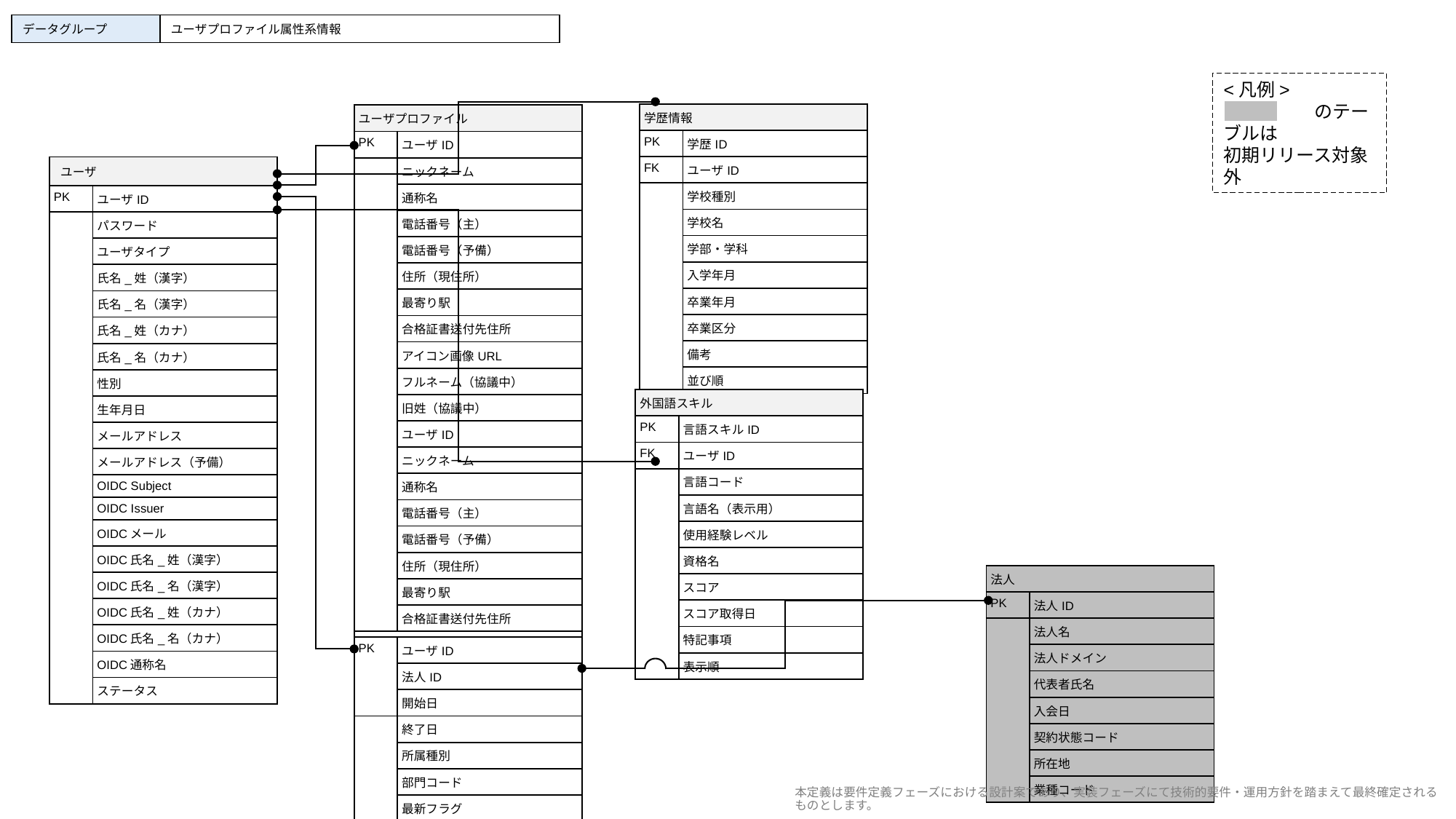

| データグループ | ユーザプロファイル属性系情報 |
| --- | --- |
<凡例>
　　　　　のテーブルは
初期リリース対象外

| 学歴情報 |  |
| --- | --- |
| PK | 学歴ID |
| FK | ユーザID |
|  | 学校種別 |
|  | 学校名 |
|  | 学部・学科 |
|  | 入学年月 |
|  | 卒業年月 |
|  | 卒業区分 |
|  | 備考 |
|  | 並び順 |
| ユーザプロファイル |  |
| --- | --- |
| PK | ユーザID |
|  | ニックネーム |
|  | 通称名 |
|  | 電話番号（主） |
|  | 電話番号（予備） |
|  | 住所（現住所） |
|  | 最寄り駅 |
|  | 合格証書送付先住所 |
|  | アイコン画像URL |
|  | フルネーム（協議中） |
|  | 旧姓（協議中） |
|  | ユーザID |
|  | ニックネーム |
|  | 通称名 |
|  | 電話番号（主） |
|  | 電話番号（予備） |
|  | 住所（現住所） |
|  | 最寄り駅 |
|  | 合格証書送付先住所 |

| ユーザ |  |
| --- | --- |
| PK | ユーザID |
|  | パスワード |
|  | ユーザタイプ |
|  | 氏名\_姓（漢字） |
|  | 氏名\_名（漢字） |
|  | 氏名\_姓（カナ） |
|  | 氏名\_名（カナ） |
|  | 性別 |
|  | 生年月日 |
|  | メールアドレス |
|  | メールアドレス（予備） |
|  | OIDC Subject |
|  | OIDC Issuer |
|  | OIDCメール |
|  | OIDC氏名\_姓（漢字） |
|  | OIDC氏名\_名（漢字） |
|  | OIDC氏名\_姓（カナ） |
|  | OIDC氏名\_名（カナ） |
|  | OIDC通称名 |
|  | ステータス |

| 外国語スキル |  |
| --- | --- |
| PK | 言語スキルID |
| FK | ユーザID |
|  | 言語コード |
|  | 言語名（表示用） |
|  | 使用経験レベル |
|  | 資格名 |
|  | スコア |
|  | スコア取得日 |
|  | 特記事項 |
|  | 表示順 |

| 法人 |  |
| --- | --- |
| PK | 法人ID |
|  | 法人名 |
|  | 法人ドメイン |
|  | 代表者氏名 |
|  | 入会日 |
|  | 契約状態コード |
|  | 所在地 |
|  | 業種コード |

| ユーザ所属設定 |  |
| --- | --- |
| PK | ユーザID |
|  | 法人ID |
|  | 開始日 |
|  | 終了日 |
|  | 所属種別 |
|  | 部門コード |
|  | 最新フラグ |

本定義は要件定義フェーズにおける設計案であり、実装フェーズにて技術的要件・運用方針を踏まえて最終確定されるものとします。